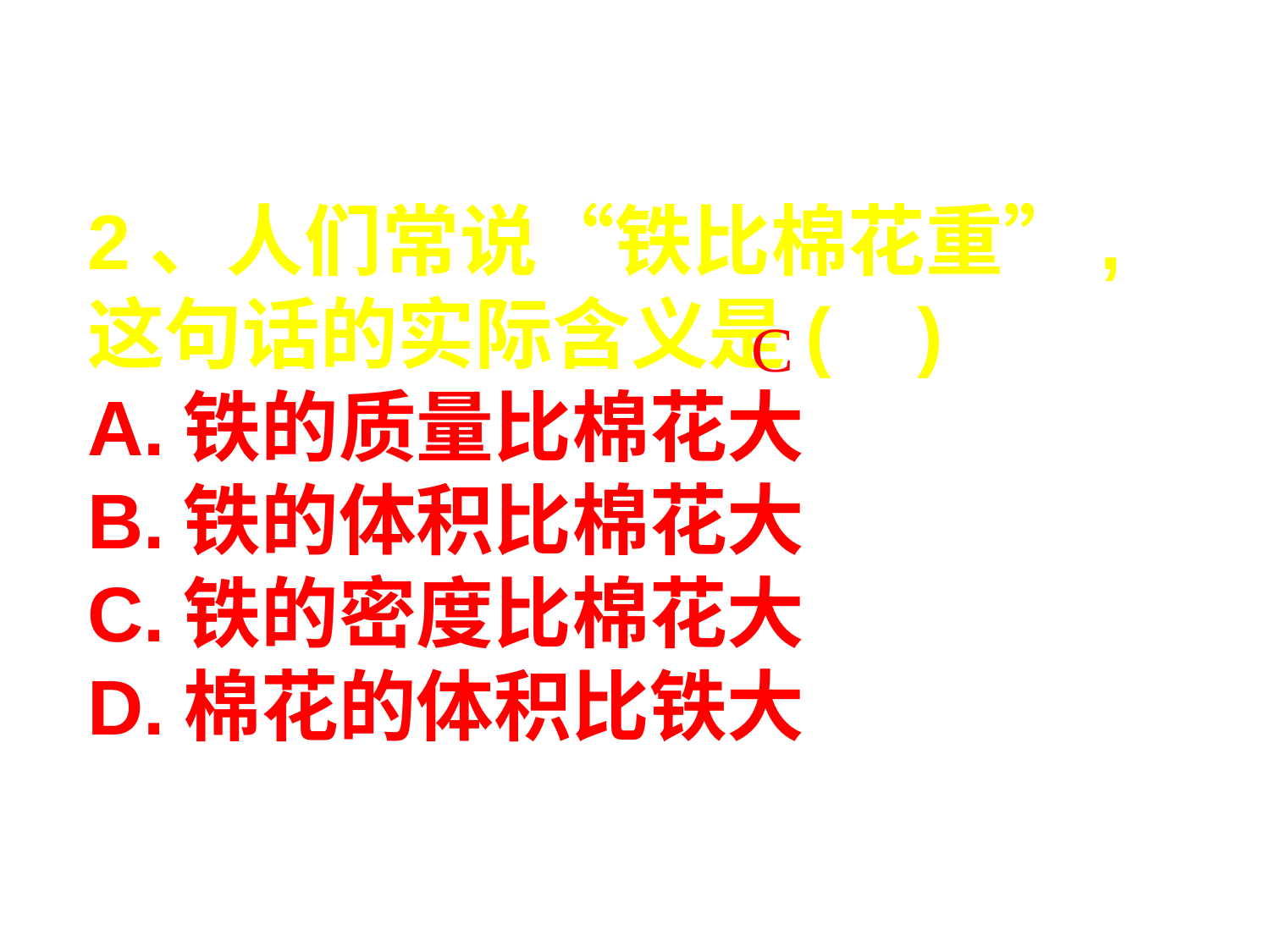

2、人们常说“铁比棉花重”,这句话的实际含义是(    )
A.铁的质量比棉花大                  B.铁的体积比棉花大
C.铁的密度比棉花大                  D.棉花的体积比铁大
C